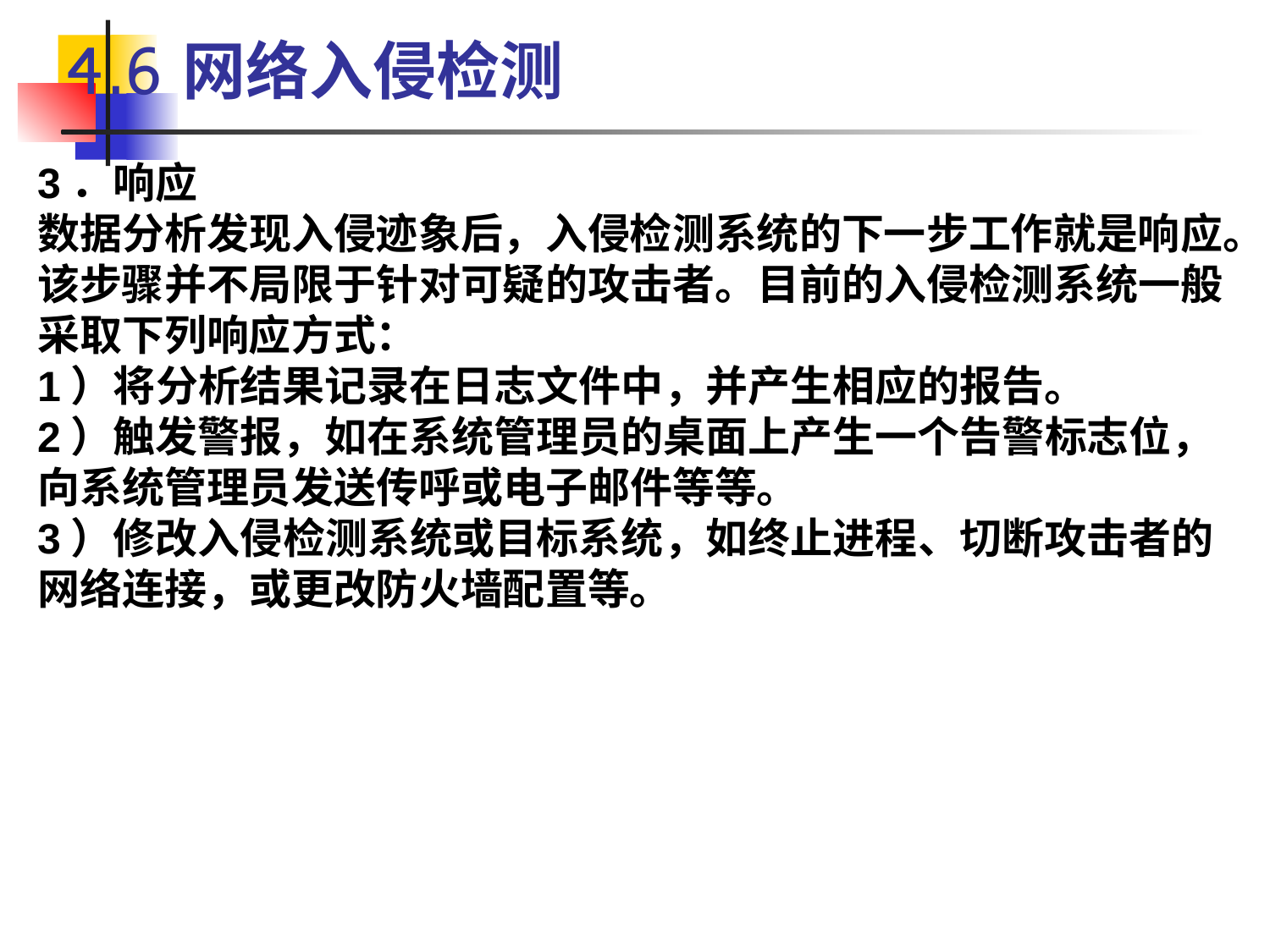

4.6网络入侵检测
3．响应
数据分析发现入侵迹象后，入侵检测系统的下一步工作就是响应。该步骤并不局限于针对可疑的攻击者。目前的入侵检测系统一般采取下列响应方式：
1）将分析结果记录在日志文件中，并产生相应的报告。
2）触发警报，如在系统管理员的桌面上产生一个告警标志位，向系统管理员发送传呼或电子邮件等等。
3）修改入侵检测系统或目标系统，如终止进程、切断攻击者的网络连接，或更改防火墙配置等。